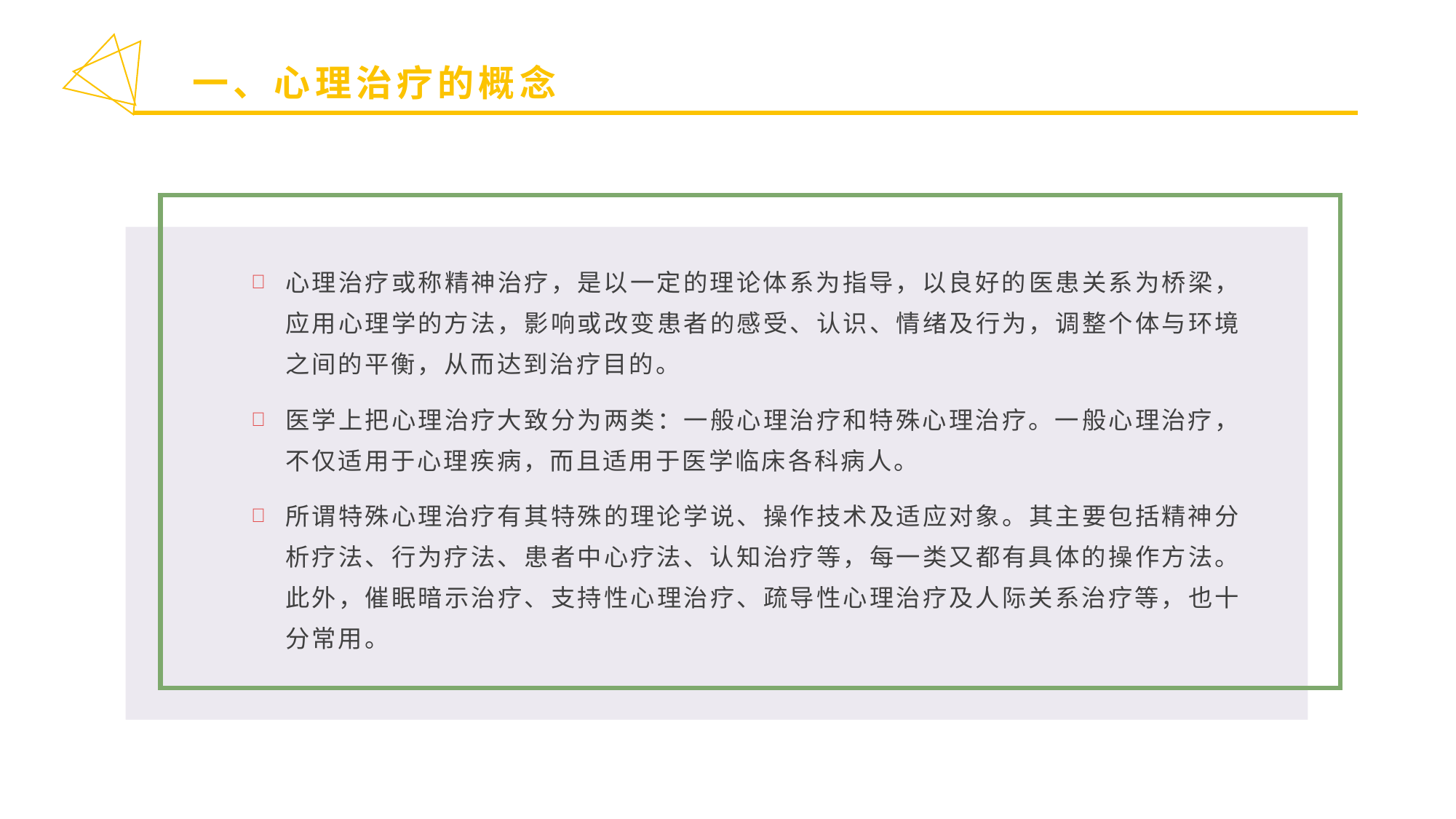

一、心理治疗的概念

心理治疗或称精神治疗，是以一定的理论体系为指导，以良好的医患关系为桥梁，应用心理学的方法，影响或改变患者的感受、认识、情绪及行为，调整个体与环境之间的平衡，从而达到治疗目的。
医学上把心理治疗大致分为两类：一般心理治疗和特殊心理治疗。一般心理治疗，不仅适用于心理疾病，而且适用于医学临床各科病人。
所谓特殊心理治疗有其特殊的理论学说、操作技术及适应对象。其主要包括精神分析疗法、行为疗法、患者中心疗法、认知治疗等，每一类又都有具体的操作方法。此外，催眠暗示治疗、支持性心理治疗、疏导性心理治疗及人际关系治疗等，也十分常用。